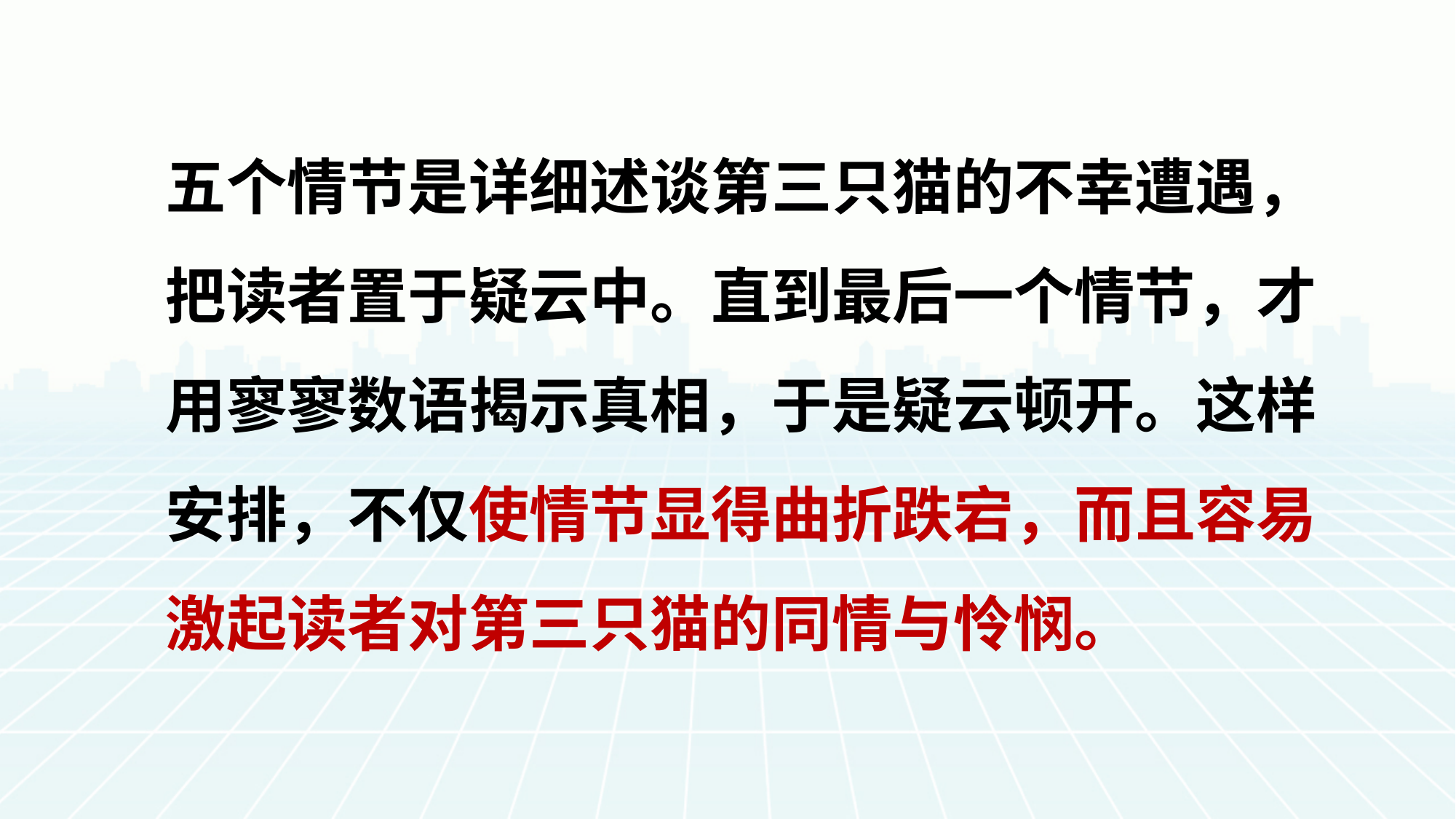

五个情节是详细述谈第三只猫的不幸遭遇，把读者置于疑云中。直到最后一个情节，才用寥寥数语揭示真相，于是疑云顿开。这样安排，不仅使情节显得曲折跌宕，而且容易激起读者对第三只猫的同情与怜悯。